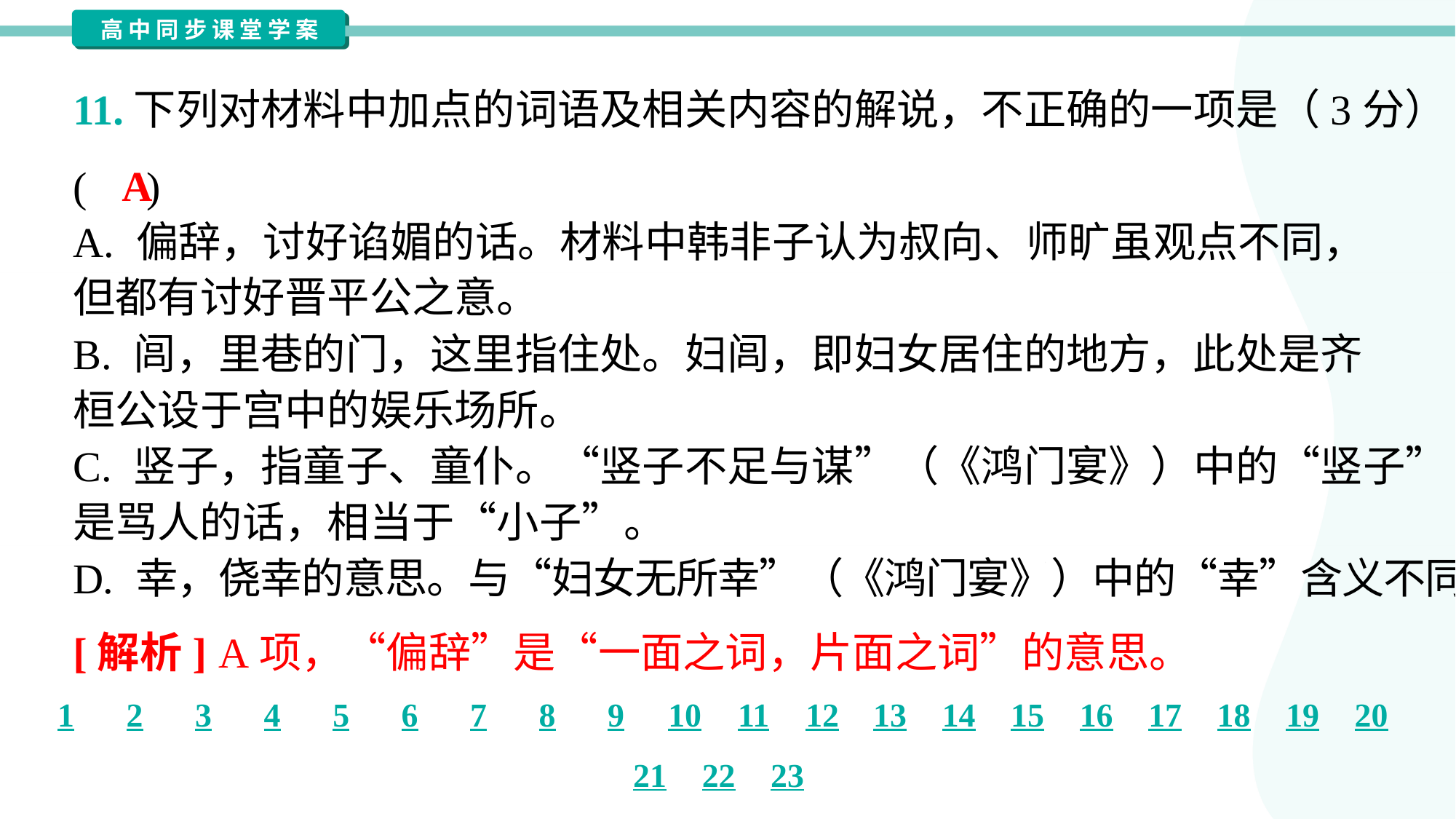

11.下列对材料中加点的词语及相关内容的解说，不正确的一项是（3分）
(     )
A
A. 偏辞，讨好谄媚的话。材料中韩非子认为叔向、师旷虽观点不同，
但都有讨好晋平公之意。
B. 闾，里巷的门，这里指住处。妇闾，即妇女居住的地方，此处是齐
桓公设于宫中的娱乐场所。
C. 竖子，指童子、童仆。“竖子不足与谋”（《鸿门宴》）中的“竖子”
是骂人的话，相当于“小子”。
D. 幸，侥幸的意思。与“妇女无所幸”（《鸿门宴》）中的“幸”含义不同。
[解析] A项，“偏辞”是“一面之词，片面之词”的意思。